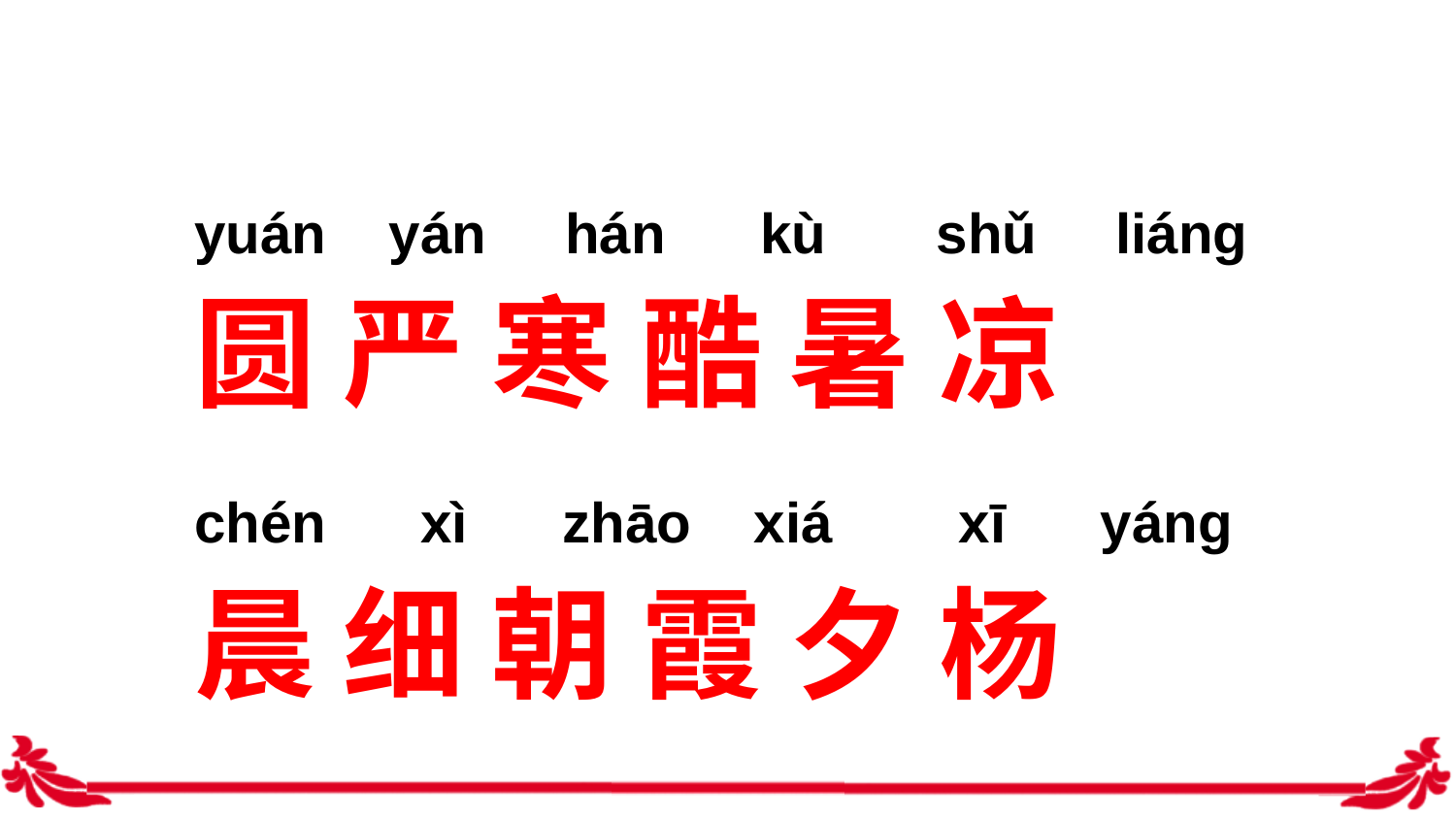

yuán    yán     hán      kù       shǔ     liáng
圆 严 寒 酷 暑 凉

晨 细 朝 霞 夕 杨
chén      xì      zhāo    xiá        xī      yánɡ